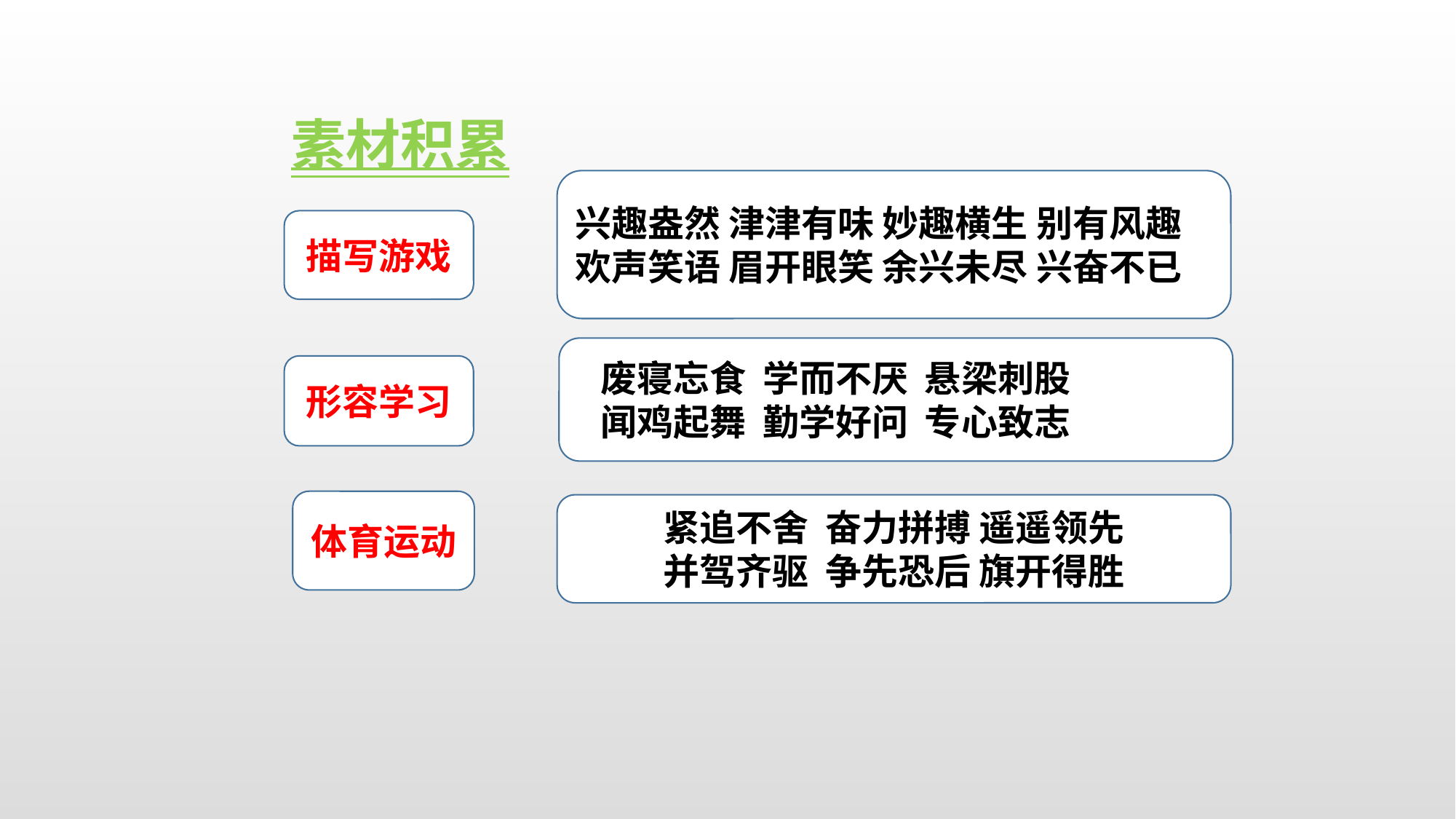

素材积累

兴趣盎然 津津有味 妙趣横生 别有风趣欢声笑语 眉开眼笑 余兴未尽 兴奋不已

描写游戏
  废寝忘食  学而不厌  悬梁刺股
  闻鸡起舞  勤学好问  专心致志
形容学习
体育运动
紧追不舍  奋力拼搏 遥遥领先
并驾齐驱  争先恐后 旗开得胜